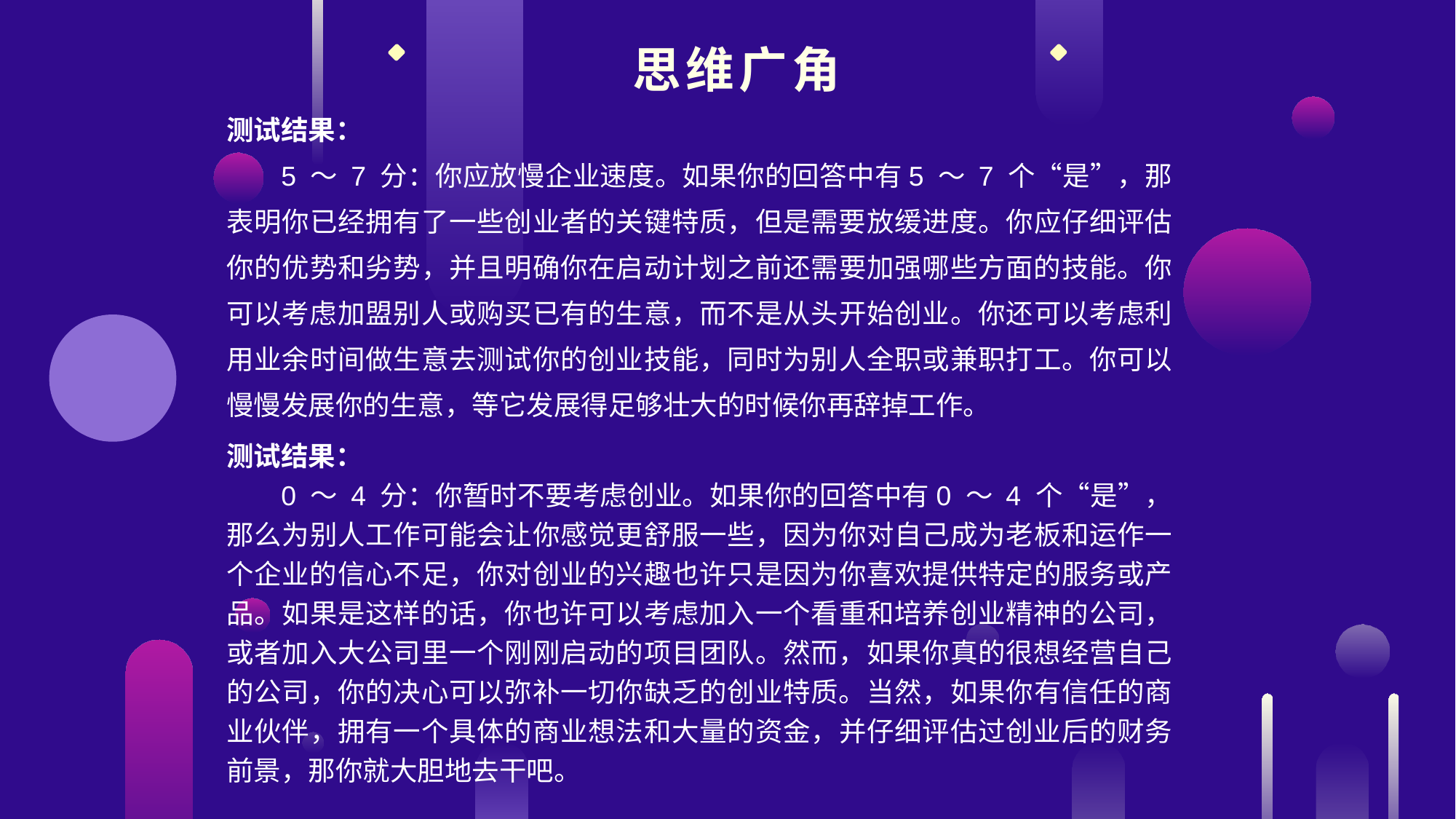

思维广角

测试结果：
5 ～ 7 分：你应放慢企业速度。如果你的回答中有5 ～ 7 个“是”，那表明你已经拥有了一些创业者的关键特质，但是需要放缓进度。你应仔细评估你的优势和劣势，并且明确你在启动计划之前还需要加强哪些方面的技能。你可以考虑加盟别人或购买已有的生意，而不是从头开始创业。你还可以考虑利用业余时间做生意去测试你的创业技能，同时为别人全职或兼职打工。你可以慢慢发展你的生意，等它发展得足够壮大的时候你再辞掉工作。

测试结果：
0 ～ 4 分：你暂时不要考虑创业。如果你的回答中有0 ～ 4 个“是”，那么为别人工作可能会让你感觉更舒服一些，因为你对自己成为老板和运作一个企业的信心不足，你对创业的兴趣也许只是因为你喜欢提供特定的服务或产品。如果是这样的话，你也许可以考虑加入一个看重和培养创业精神的公司，或者加入大公司里一个刚刚启动的项目团队。然而，如果你真的很想经营自己的公司，你的决心可以弥补一切你缺乏的创业特质。当然，如果你有信任的商业伙伴，拥有一个具体的商业想法和大量的资金，并仔细评估过创业后的财务前景，那你就大胆地去干吧。